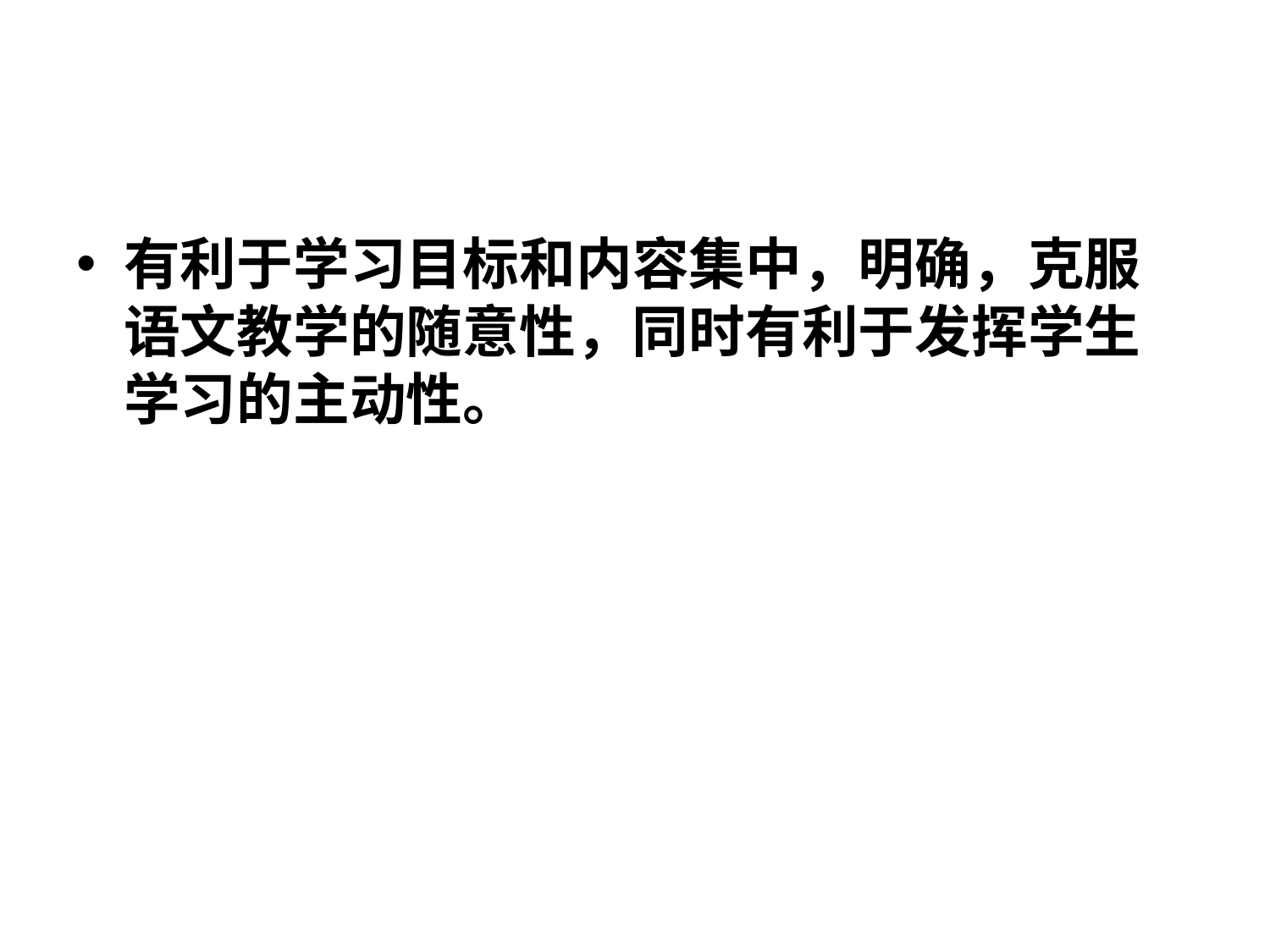

#
有利于学习目标和内容集中，明确，克服语文教学的随意性，同时有利于发挥学生学习的主动性。